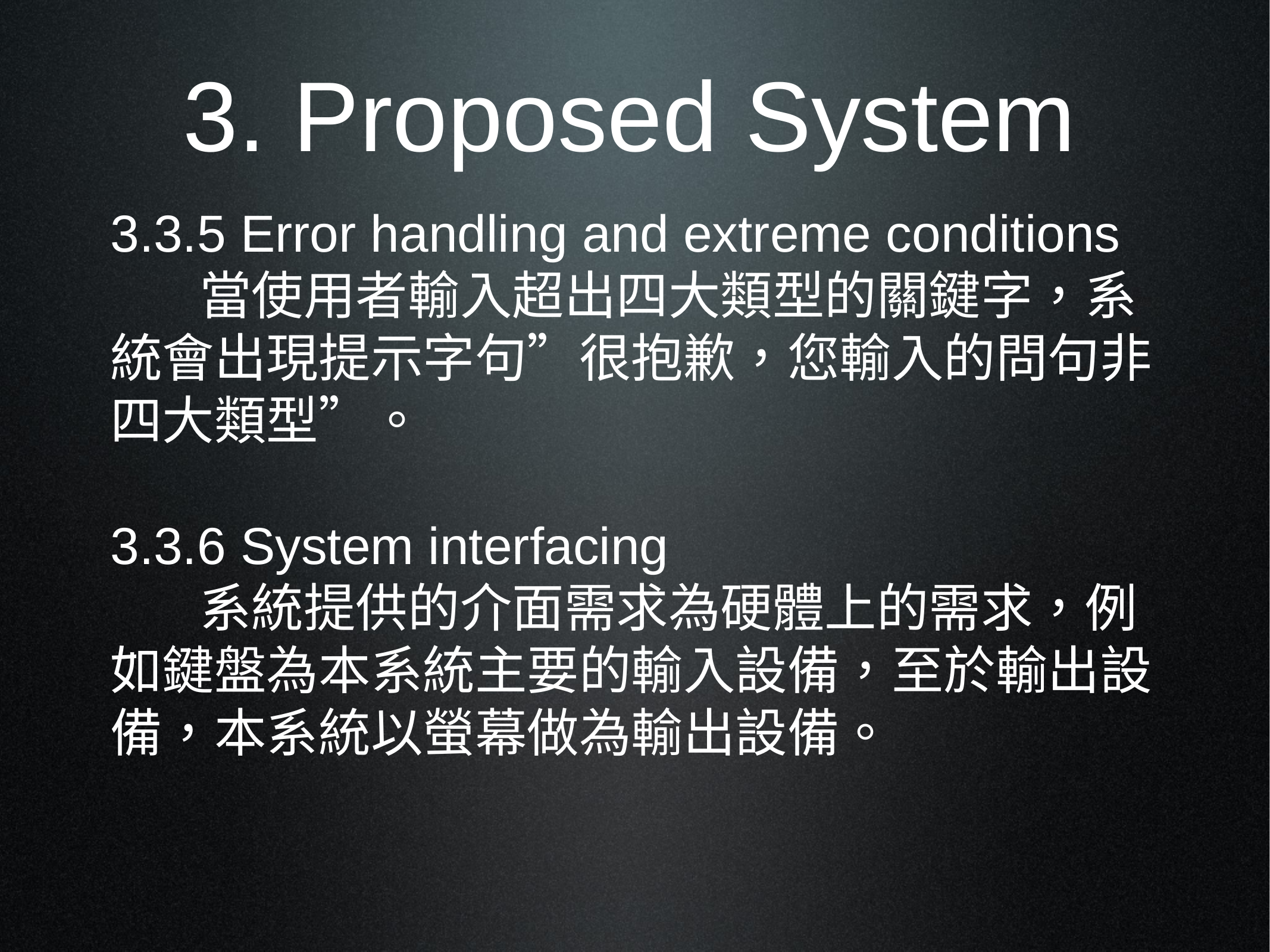

3. Proposed System
3.3.5 Error handling and extreme conditions
	當使用者輸入超出四大類型的關鍵字，系統會出現提示字句”很抱歉，您輸入的問句非四大類型”。

3.3.6 System interfacing
	系統提供的介面需求為硬體上的需求，例如鍵盤為本系統主要的輸入設備，至於輸出設備，本系統以螢幕做為輸出設備。